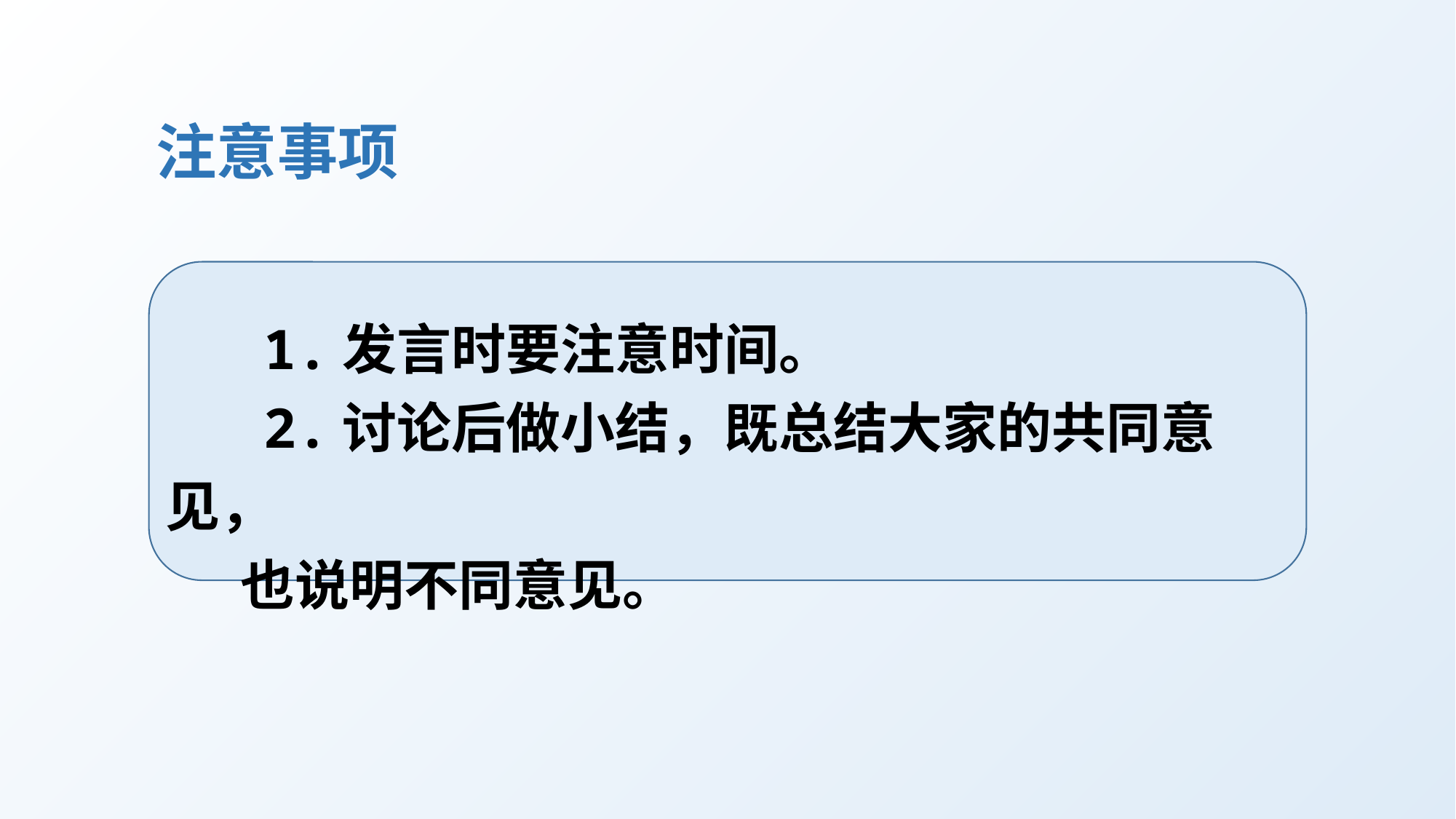

注意事项

   1.发言时要注意时间。
   2.讨论后做小结，既总结大家的共同意见，
     也说明不同意见。